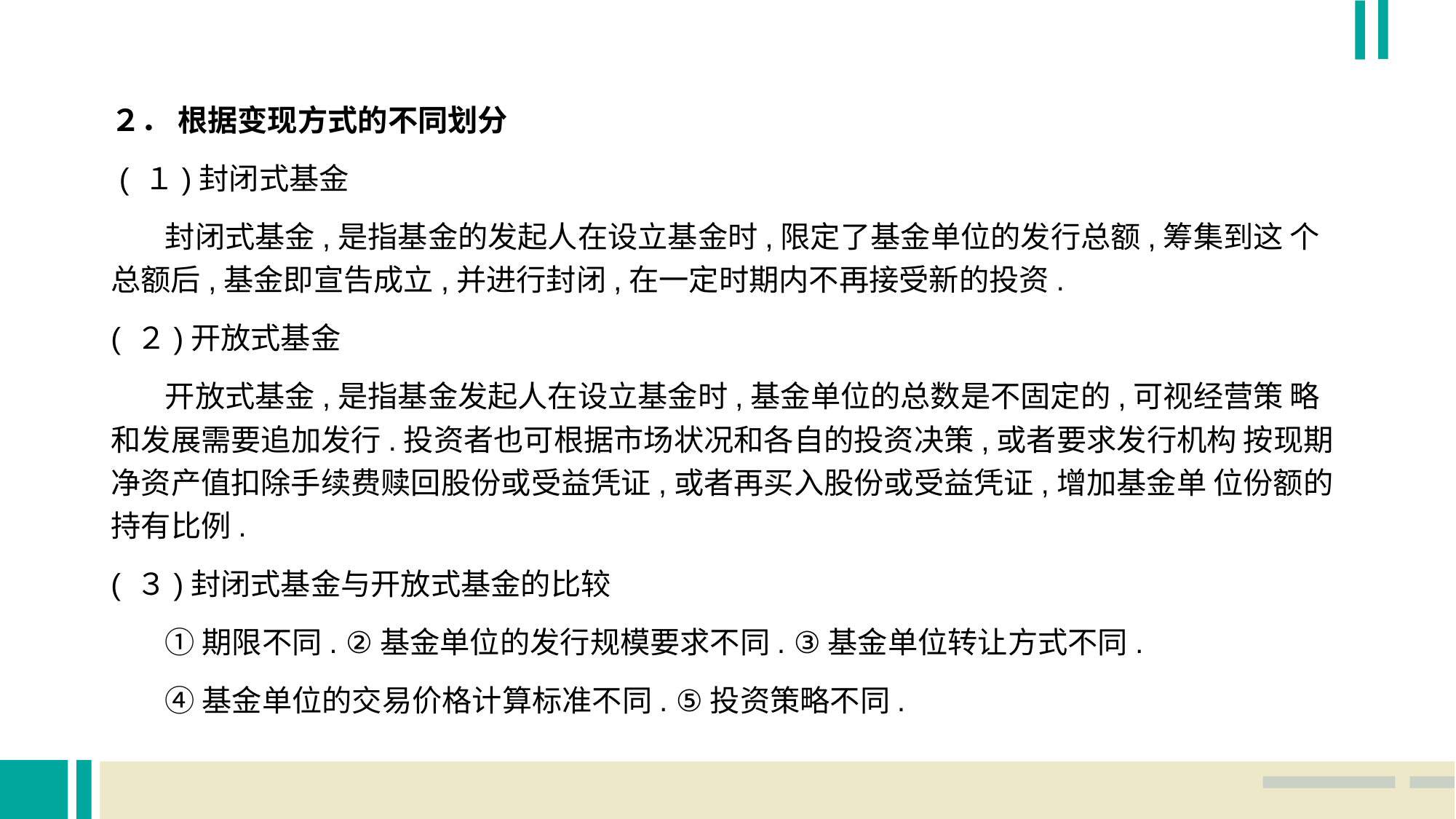

２． 根据变现方式的不同划分
 ( １)封闭式基金
       封闭式基金,是指基金的发起人在设立基金时,限定了基金单位的发行总额,筹集到这 个总额后,基金即宣告成立,并进行封闭,在一定时期内不再接受新的投资.
( ２)开放式基金
       开放式基金,是指基金发起人在设立基金时,基金单位的总数是不固定的,可视经营策 略和发展需要追加发行.投资者也可根据市场状况和各自的投资决策,或者要求发行机构 按现期净资产值扣除手续费赎回股份或受益凭证,或者再买入股份或受益凭证,增加基金单 位份额的持有比例.
( ３)封闭式基金与开放式基金的比较
        ①期限不同. ②基金单位的发行规模要求不同. ③基金单位转让方式不同.
        ④基金单位的交易价格计算标准不同. ⑤投资策略不同.